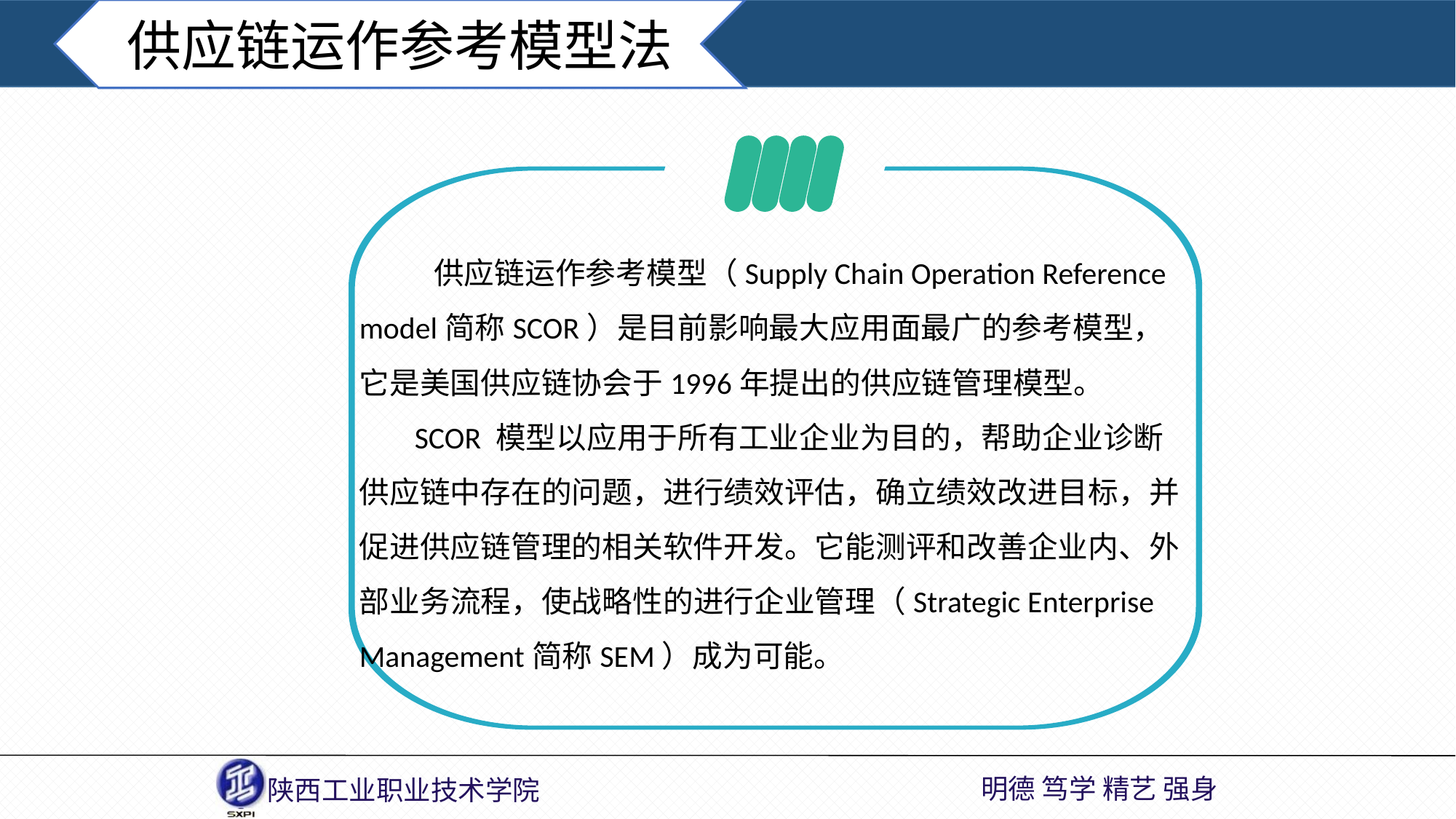

供应链运作参考模型法

          供应链运作参考模型（Supply Chain Operation Reference model简称SCOR）是目前影响最大应用面最广的参考模型，它是美国供应链协会于1996年提出的供应链管理模型。
        SCOR 模型以应用于所有工业企业为目的，帮助企业诊断供应链中存在的问题，进行绩效评估，确立绩效改进目标，并促进供应链管理的相关软件开发。它能测评和改善企业内、外部业务流程，使战略性的进行企业管理（Strategic Enterprise Management简称SEM）成为可能。